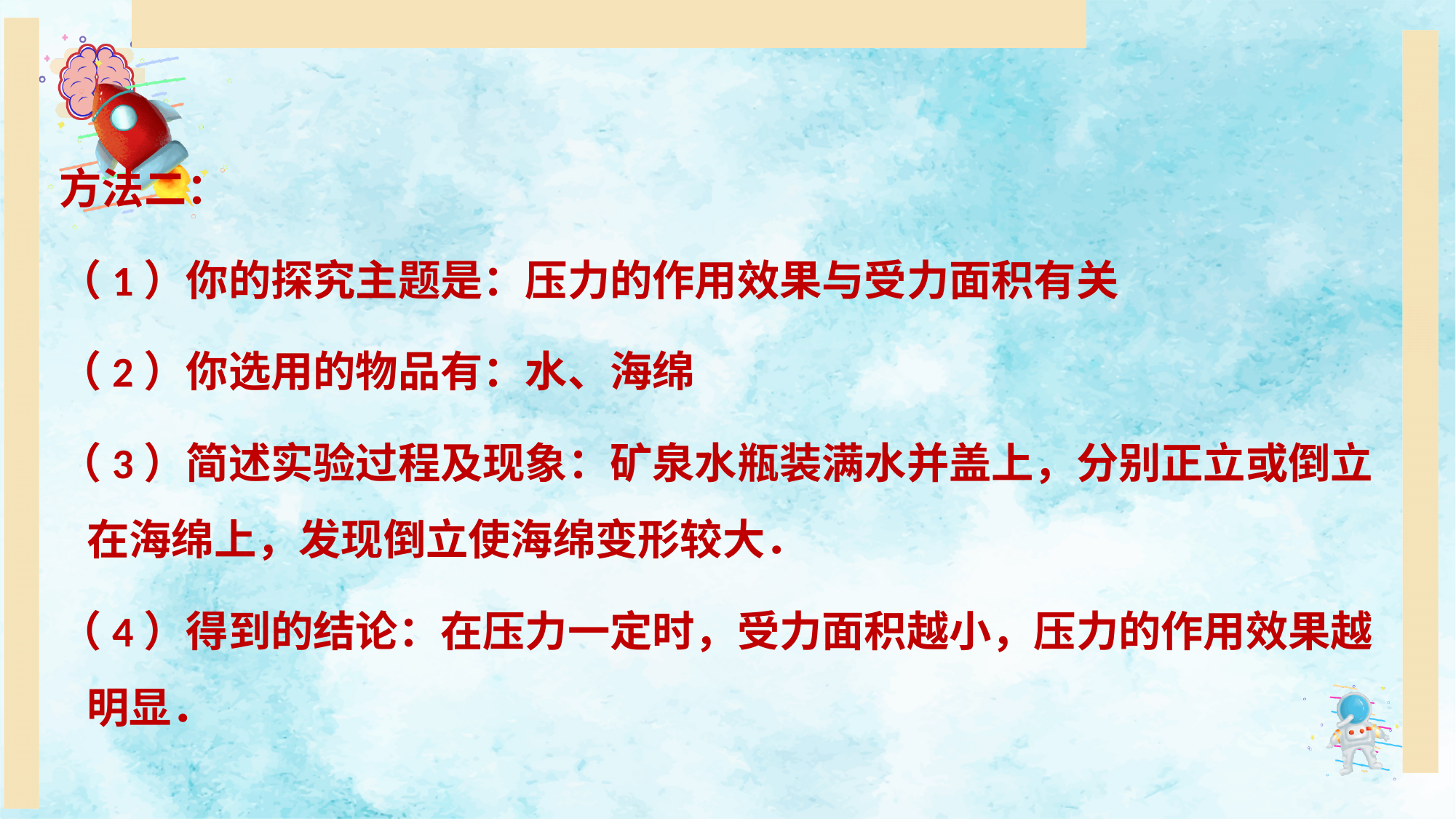

方法二：
（1）你的探究主题是：压力的作用效果与受力面积有关
（2）你选用的物品有：水、海绵
（3）简述实验过程及现象：矿泉水瓶装满水并盖上，分别正立或倒立在海绵上，发现倒立使海绵变形较大．
（4）得到的结论：在压力一定时，受力面积越小，压力的作用效果越明显．